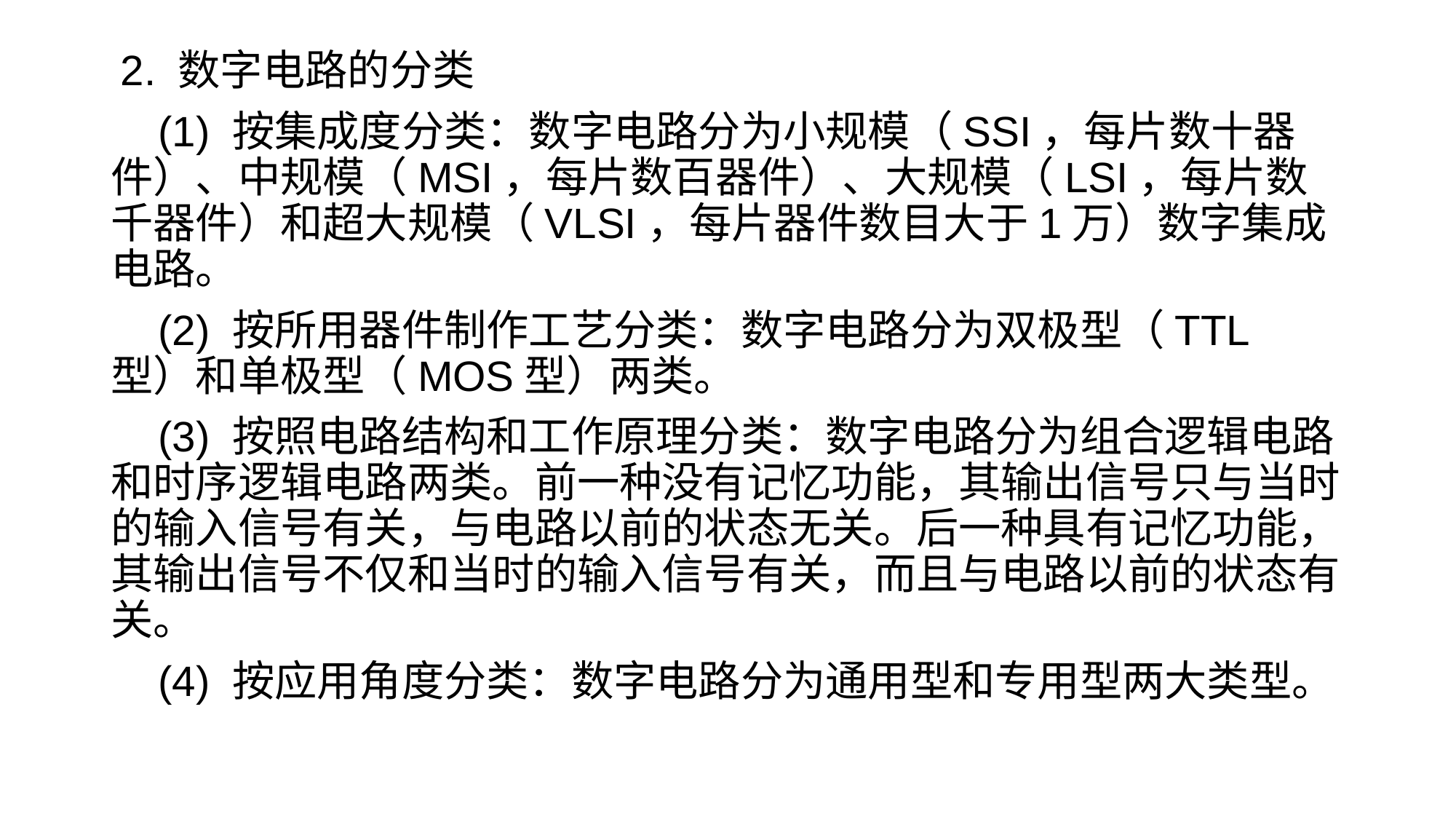

# 2. 数字电路的分类
    (1) 按集成度分类：数字电路分为小规模（SSI，每片数十器件）、中规模（MSI，每片数百器件）、大规模（LSI，每片数千器件）和超大规模（VLSI，每片器件数目大于1万）数字集成电路。
    (2) 按所用器件制作工艺分类：数字电路分为双极型（TTL型）和单极型（MOS型）两类。
    (3) 按照电路结构和工作原理分类：数字电路分为组合逻辑电路和时序逻辑电路两类。前一种没有记忆功能，其输出信号只与当时的输入信号有关，与电路以前的状态无关。后一种具有记忆功能，其输出信号不仅和当时的输入信号有关，而且与电路以前的状态有关。
    (4) 按应用角度分类：数字电路分为通用型和专用型两大类型。